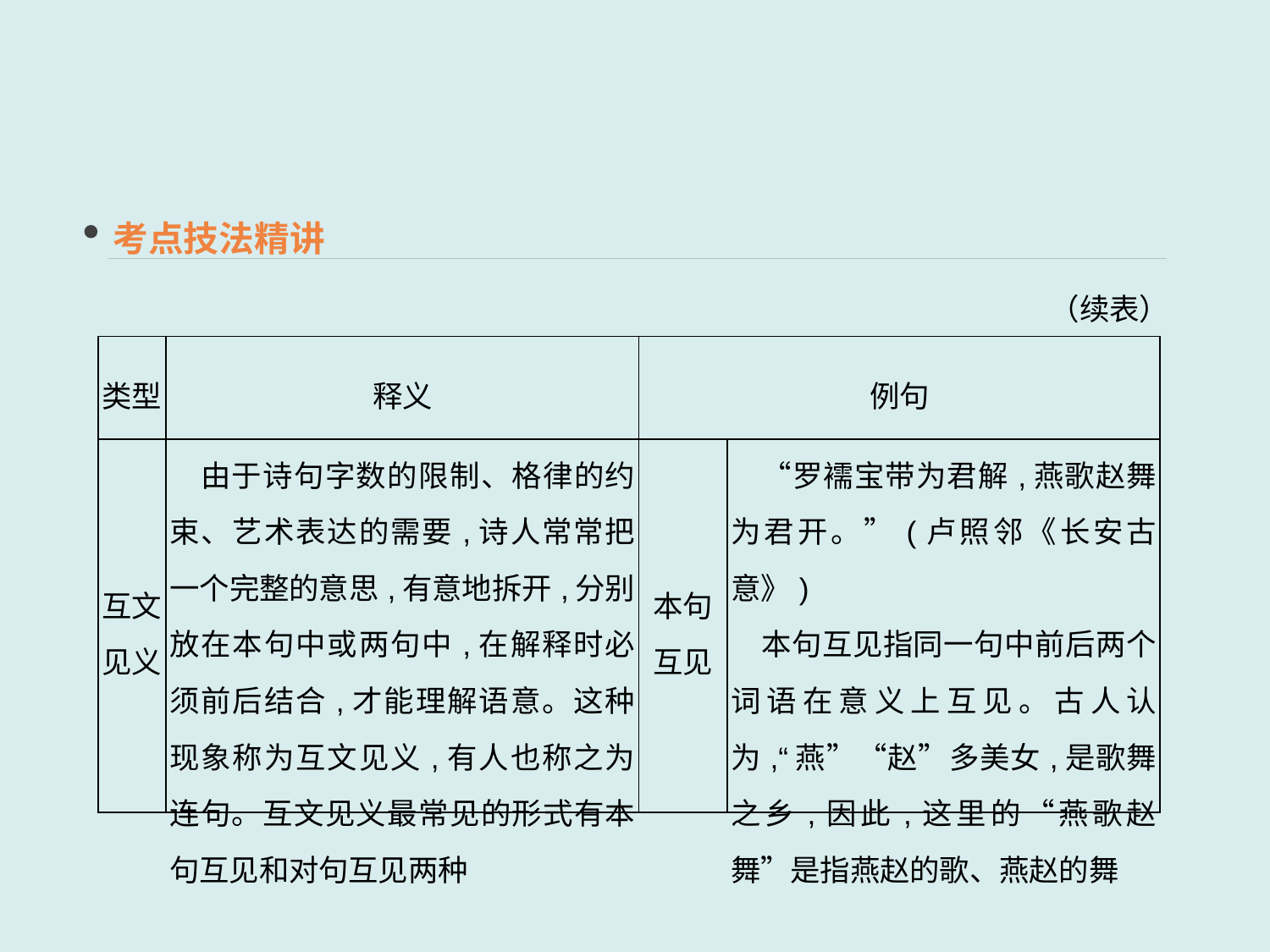

考点技法精讲

（续表）
| 类型 | 释义 | 例句 |  |
| --- | --- | --- | --- |
| 互文 见义 | 由于诗句字数的限制、格律的约束、艺术表达的需要,诗人常常把一个完整的意思,有意地拆开,分别放在本句中或两句中,在解释时必须前后结合,才能理解语意。这种现象称为互文见义,有人也称之为连句。互文见义最常见的形式有本句互见和对句互见两种 | 本句 互见 | “罗襦宝带为君解,燕歌赵舞为君开。”(卢照邻《长安古意》) 　本句互见指同一句中前后两个词语在意义上互见。古人认为,“燕”“赵”多美女,是歌舞之乡,因此,这里的“燕歌赵舞”是指燕赵的歌、燕赵的舞 |